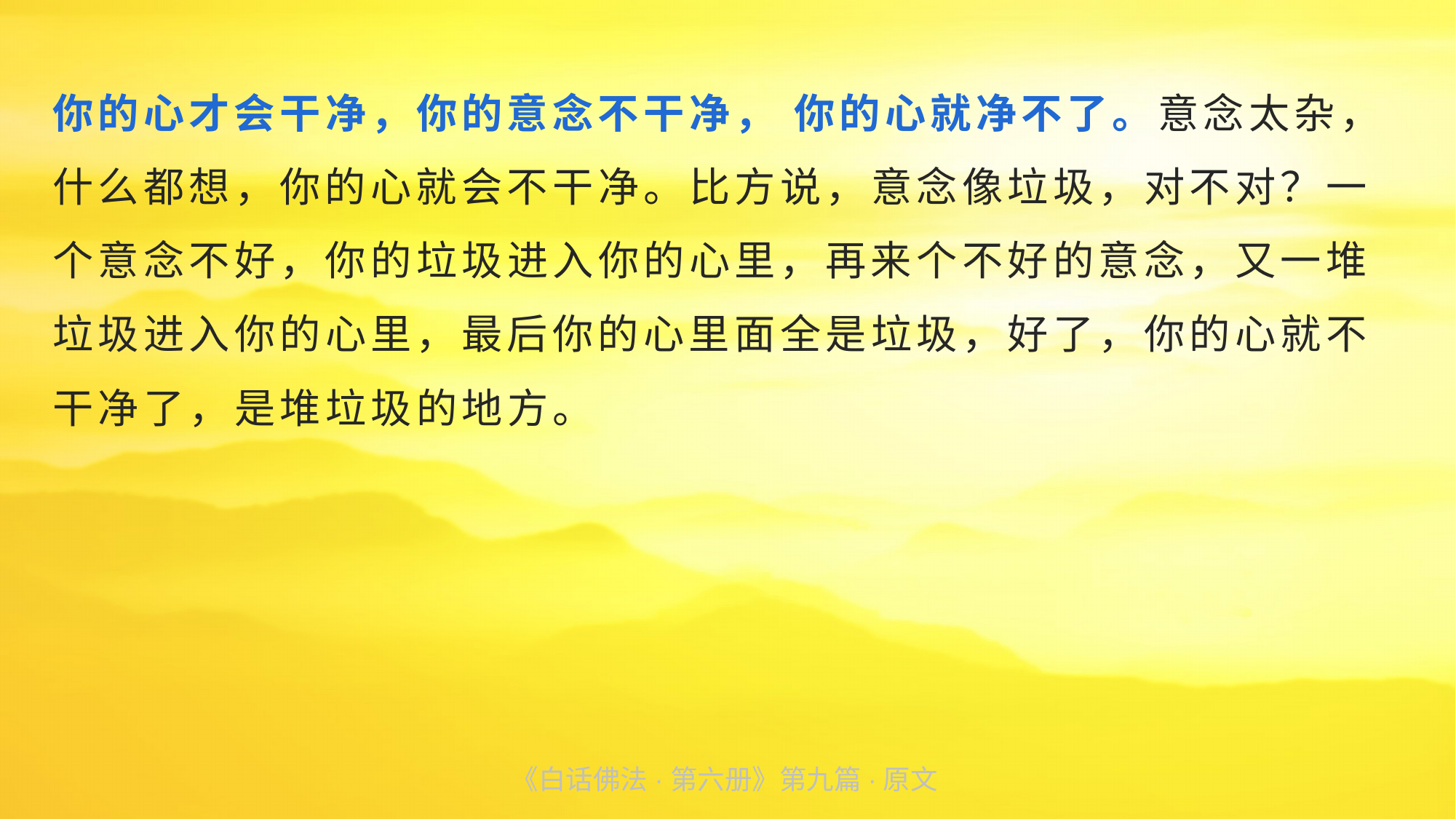

你的心才会干净，你的意念不干净， 你的心就净不了。意念太杂，什么都想，你的心就会不干净。比方说，意念像垃圾，对不对？一个意念不好，你的垃圾进入你的心里，再来个不好的意念，又一堆垃圾进入你的心里，最后你的心里面全是垃圾，好了，你的心就不
干净了，是堆垃圾的地方。

《白话佛法·第六册》第九篇·原文